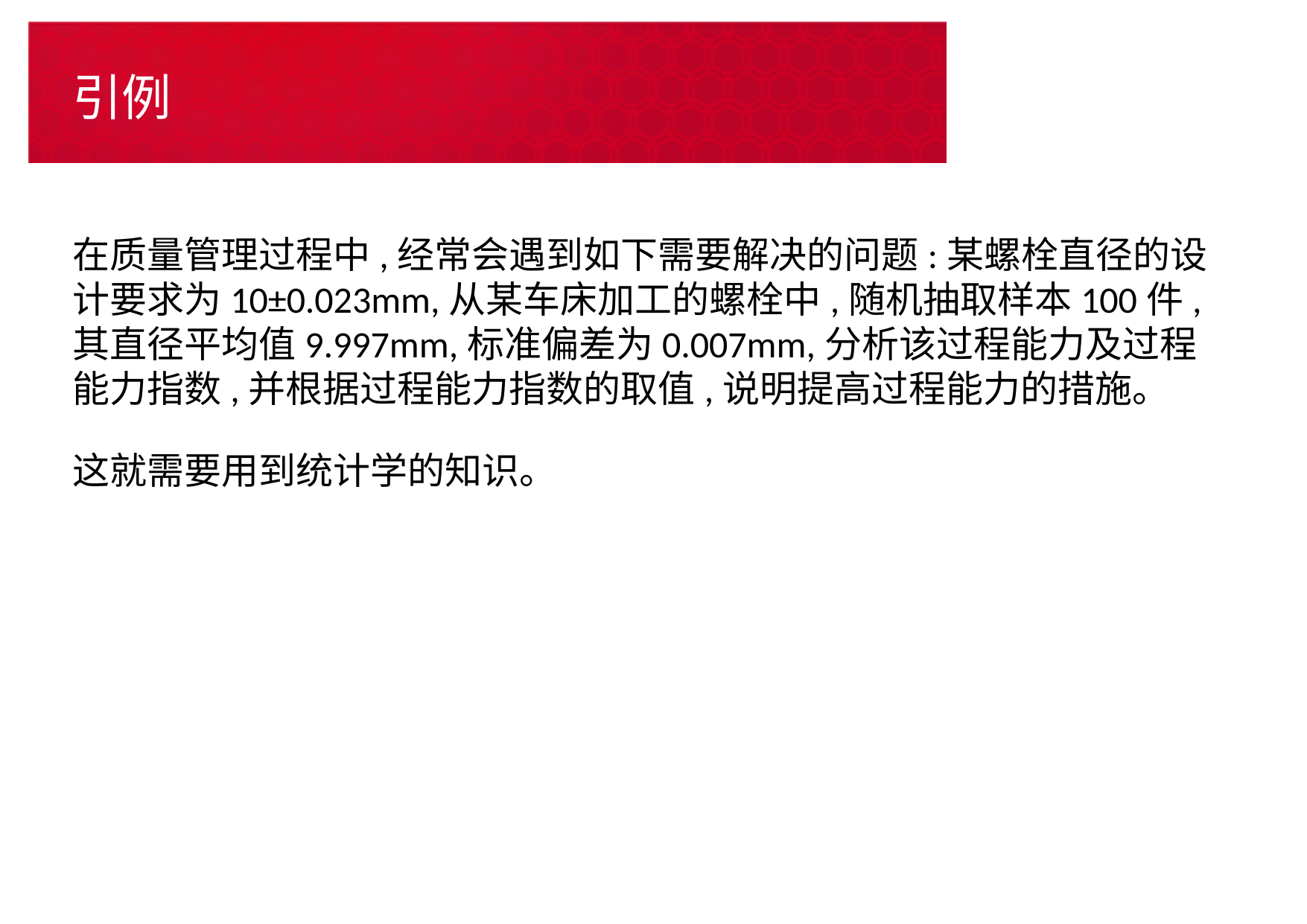

# 引例
在质量管理过程中,经常会遇到如下需要解决的问题:某螺栓直径的设计要求为10±0.023mm,从某车床加工的螺栓中,随机抽取样本100件,其直径平均值9.997mm,标准偏差为0.007mm,分析该过程能力及过程能力指数,并根据过程能力指数的取值,说明提高过程能力的措施。
这就需要用到统计学的知识。